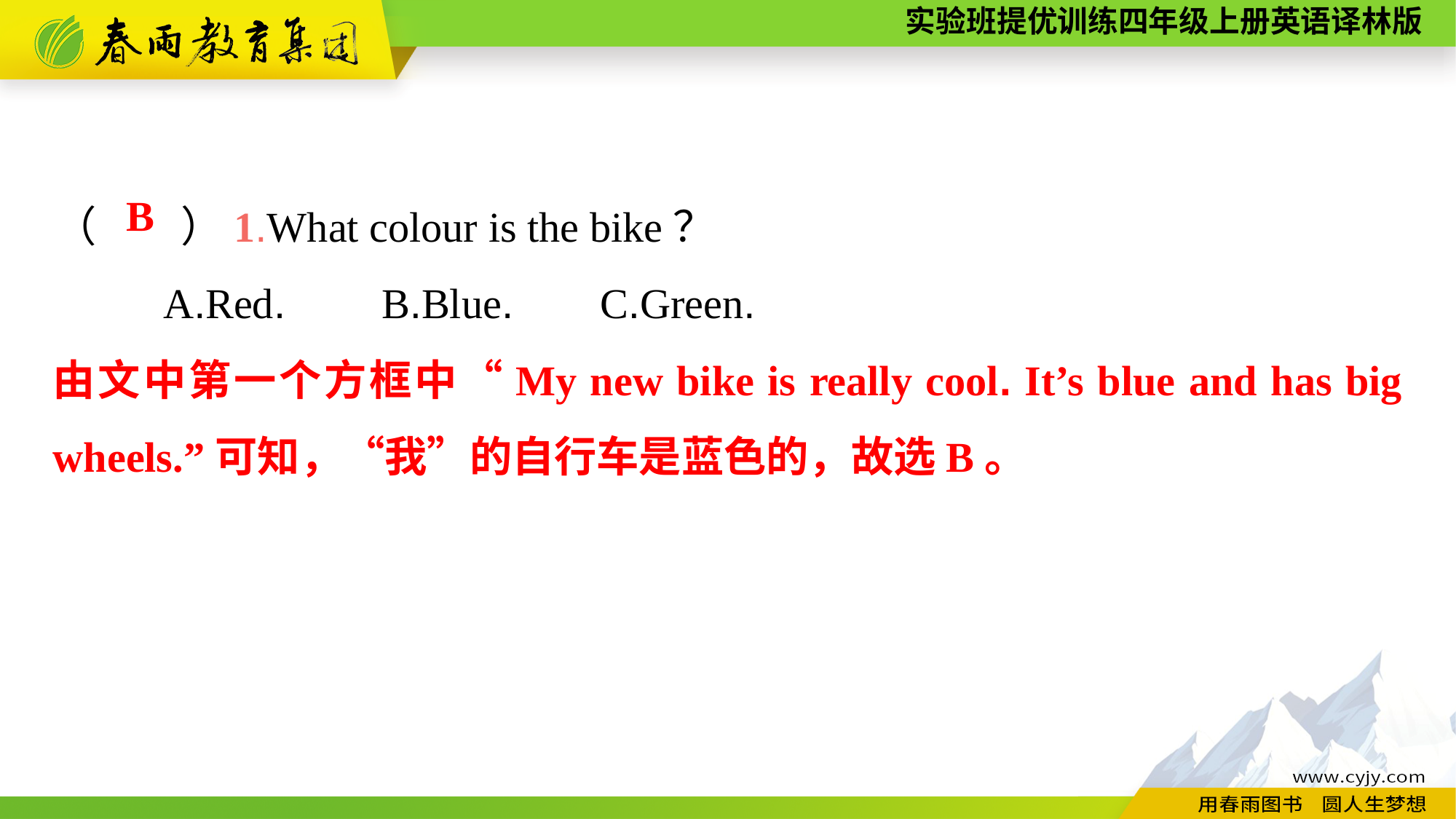

（　　）1.What colour is the bike？
	A.Red.	B.Blue.	C.Green.
B
由文中第一个方框中“My new bike is really cool. It’s blue and has big wheels.”可知，“我”的自行车是蓝色的，故选B。